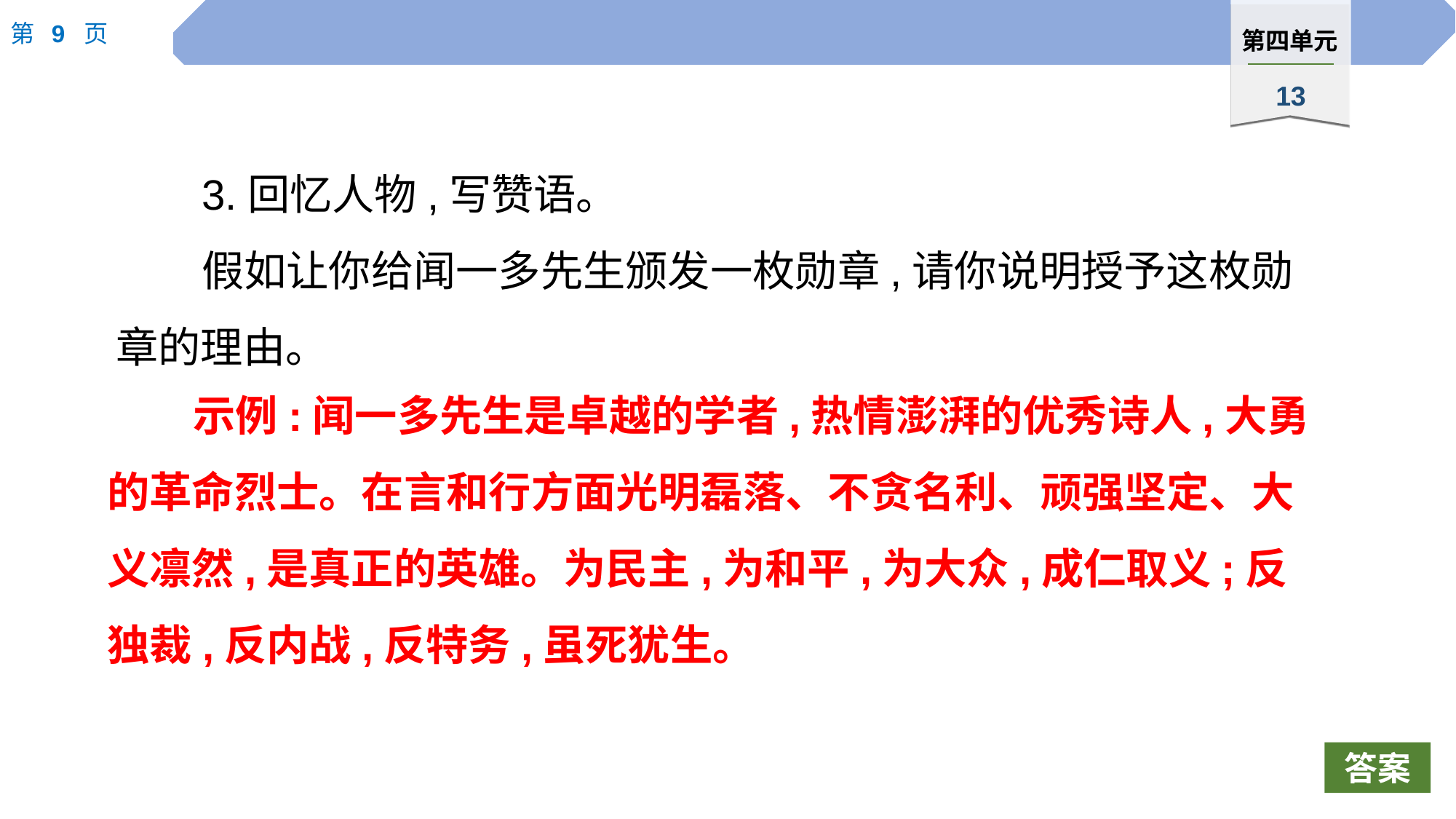

3.回忆人物,写赞语。
假如让你给闻一多先生颁发一枚勋章,请你说明授予这枚勋章的理由。
示例:闻一多先生是卓越的学者,热情澎湃的优秀诗人,大勇的革命烈士。在言和行方面光明磊落、不贪名利、顽强坚定、大义凛然,是真正的英雄。为民主,为和平,为大众,成仁取义;反独裁,反内战,反特务,虽死犹生。
答案